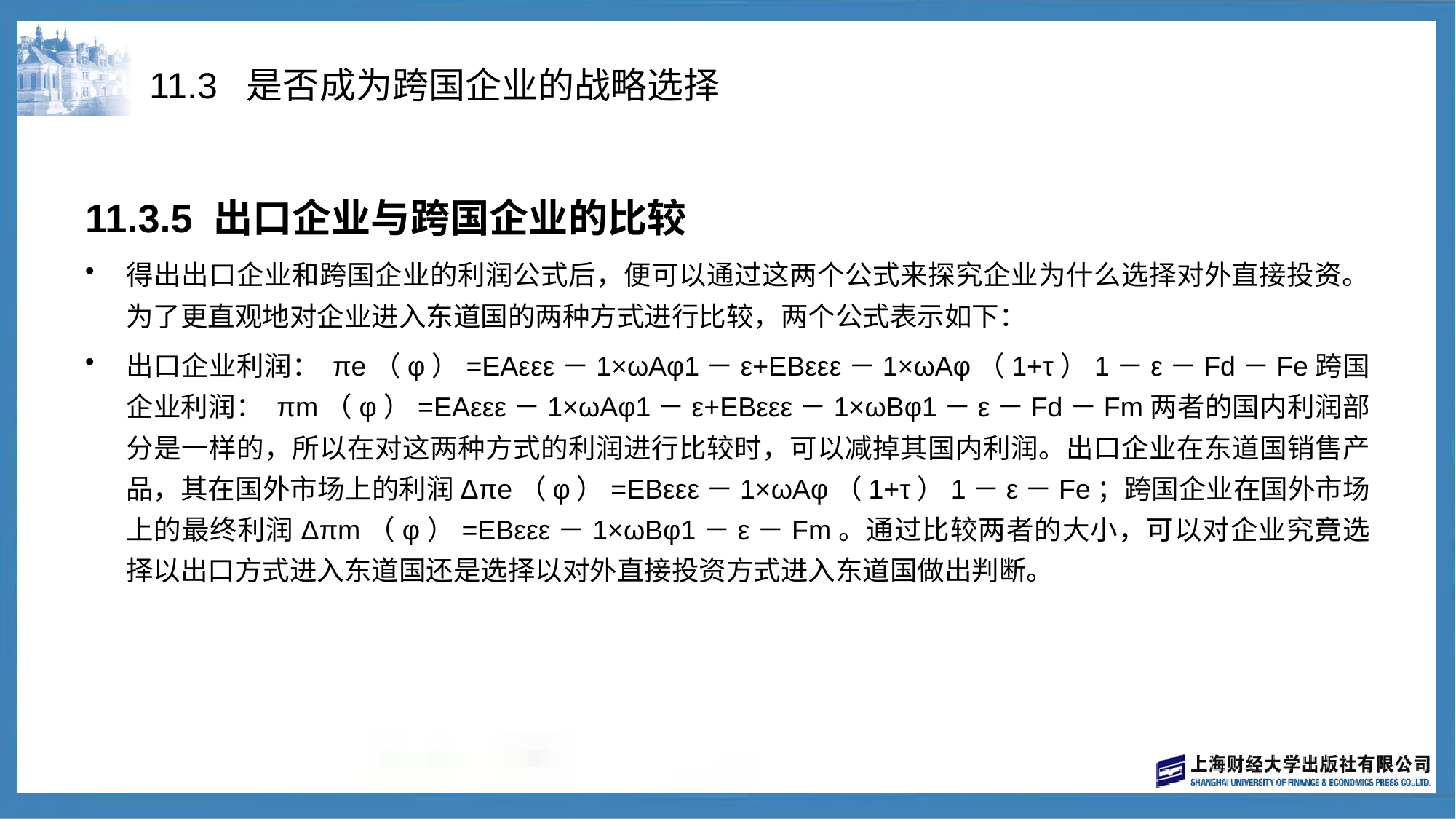

# 11.3  是否成为跨国企业的战略选择
11.3.5 出口企业与跨国企业的比较
得出出口企业和跨国企业的利润公式后，便可以通过这两个公式来探究企业为什么选择对外直接投资。为了更直观地对企业进入东道国的两种方式进行比较，两个公式表示如下：
出口企业利润： πe（φ）=EAεεε－1×ωAφ1－ε+EBεεε－1×ωAφ（1+τ）1－ε－Fd－Fe跨国企业利润： πm（φ）=EAεεε－1×ωAφ1－ε+EBεεε－1×ωBφ1－ε－Fd－Fm两者的国内利润部分是一样的，所以在对这两种方式的利润进行比较时，可以减掉其国内利润。出口企业在东道国销售产品，其在国外市场上的利润Δπe（φ）=EBεεε－1×ωAφ（1+τ）1－ε－Fe；跨国企业在国外市场上的最终利润Δπm（φ）=EBεεε－1×ωBφ1－ε－Fm。通过比较两者的大小，可以对企业究竟选择以出口方式进入东道国还是选择以对外直接投资方式进入东道国做出判断。